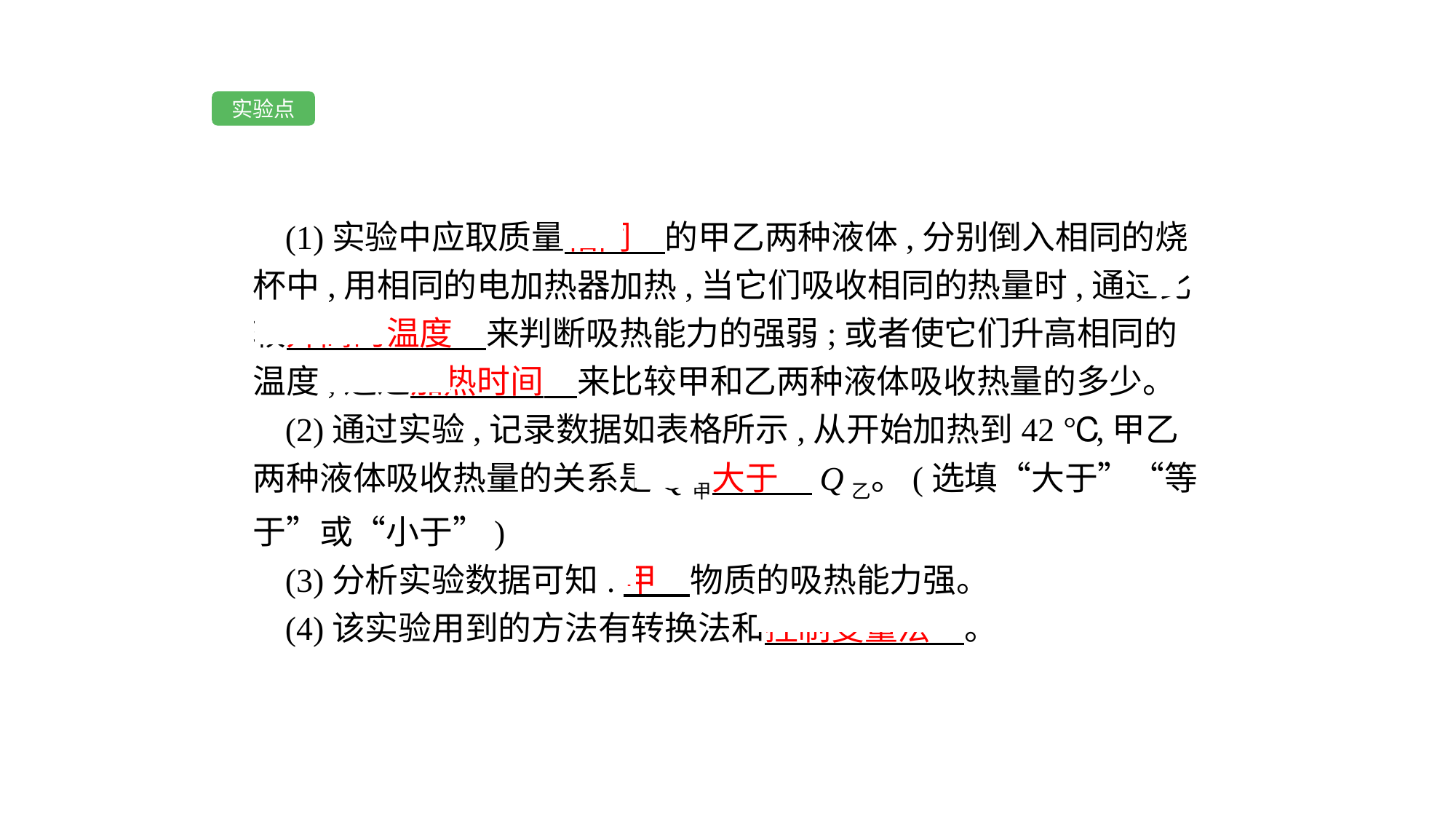

实验点
(1)实验中应取质量相同　的甲乙两种液体,分别倒入相同的烧杯中,用相同的电加热器加热,当它们吸收相同的热量时,通过比较升高的温度　来判断吸热能力的强弱;或者使它们升高相同的温度,通过加热时间　来比较甲和乙两种液体吸收热量的多少。
(2)通过实验,记录数据如表格所示,从开始加热到42 ℃,甲乙两种液体吸收热量的关系是Q甲大于　Q乙。(选填“大于”“等于”或“小于”)
(3)分析实验数据可知:甲　物质的吸热能力强。
(4)该实验用到的方法有转换法和控制变量法　。